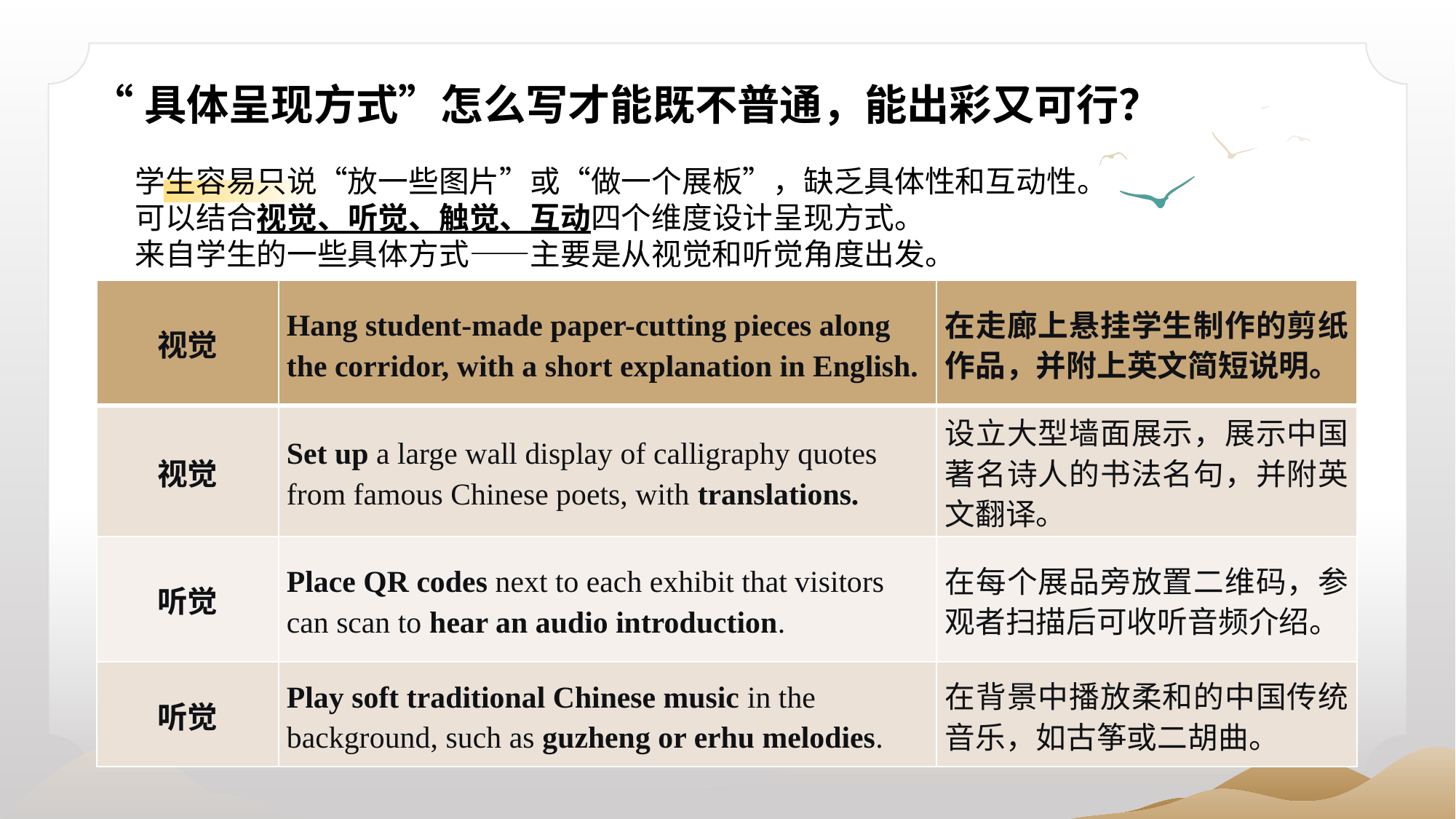

“具体呈现方式”怎么写才能既不普通，能出彩又可行？
学生容易只说“放一些图片”或“做一个展板”，缺乏具体性和互动性。可以结合视觉、听觉、触觉、互动四个维度设计呈现方式。
来自学生的一些具体方式——主要是从视觉和听觉角度出发。
| 视觉 | Hang student-made paper-cutting pieces along the corridor, with a short explanation in English. | 在走廊上悬挂学生制作的剪纸作品，并附上英文简短说明。 |
| --- | --- | --- |
| 视觉 | Set up a large wall display of calligraphy quotes from famous Chinese poets, with translations. | 设立大型墙面展示，展示中国著名诗人的书法名句，并附英文翻译。 |
| 听觉 | Place QR codes next to each exhibit that visitors can scan to hear an audio introduction. | 在每个展品旁放置二维码，参观者扫描后可收听音频介绍。 |
| 听觉 | Play soft traditional Chinese music in the background, such as guzheng or erhu melodies. | 在背景中播放柔和的中国传统音乐，如古筝或二胡曲。 |